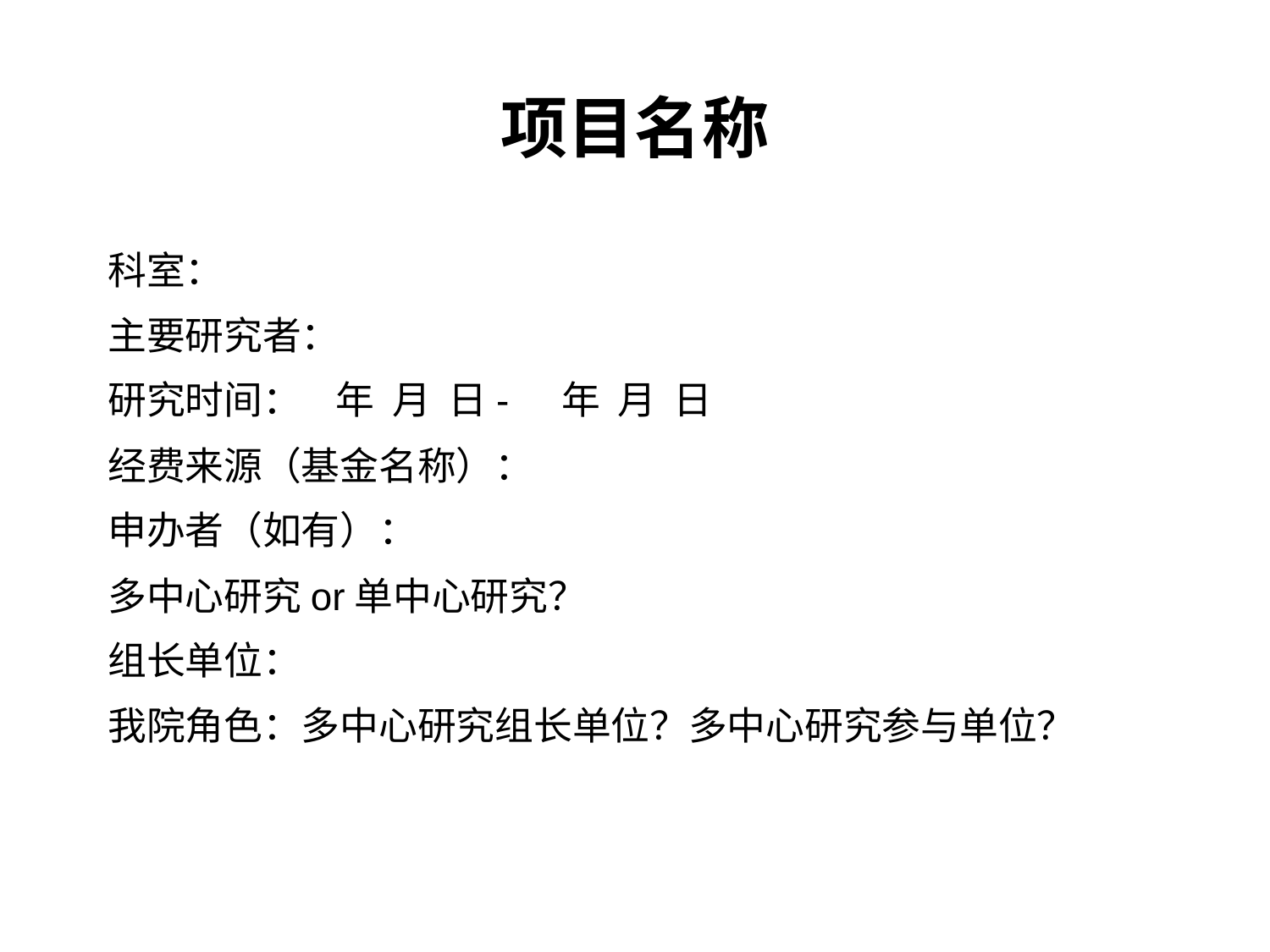

# 项目名称
科室：
主要研究者：
研究时间：    年  月  日-    年  月  日
经费来源（基金名称）：
申办者（如有）：
多中心研究or单中心研究？
组长单位：
我院角色：多中心研究组长单位？多中心研究参与单位？